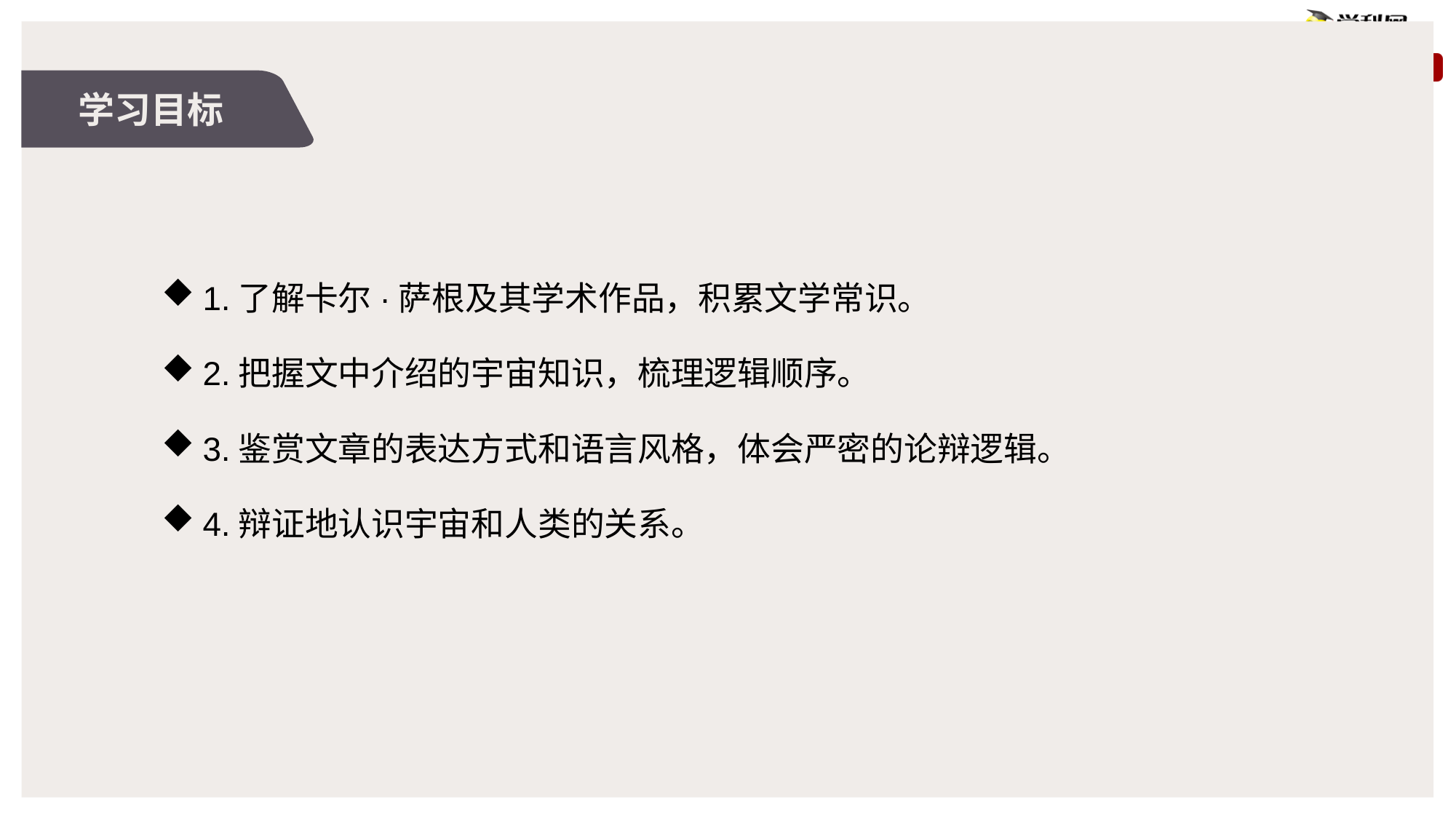

学习目标

1.了解卡尔·萨根及其学术作品，积累文学常识。
2.把握文中介绍的宇宙知识，梳理逻辑顺序。
3.鉴赏文章的表达方式和语言风格，体会严密的论辩逻辑。
4.辩证地认识宇宙和人类的关系。